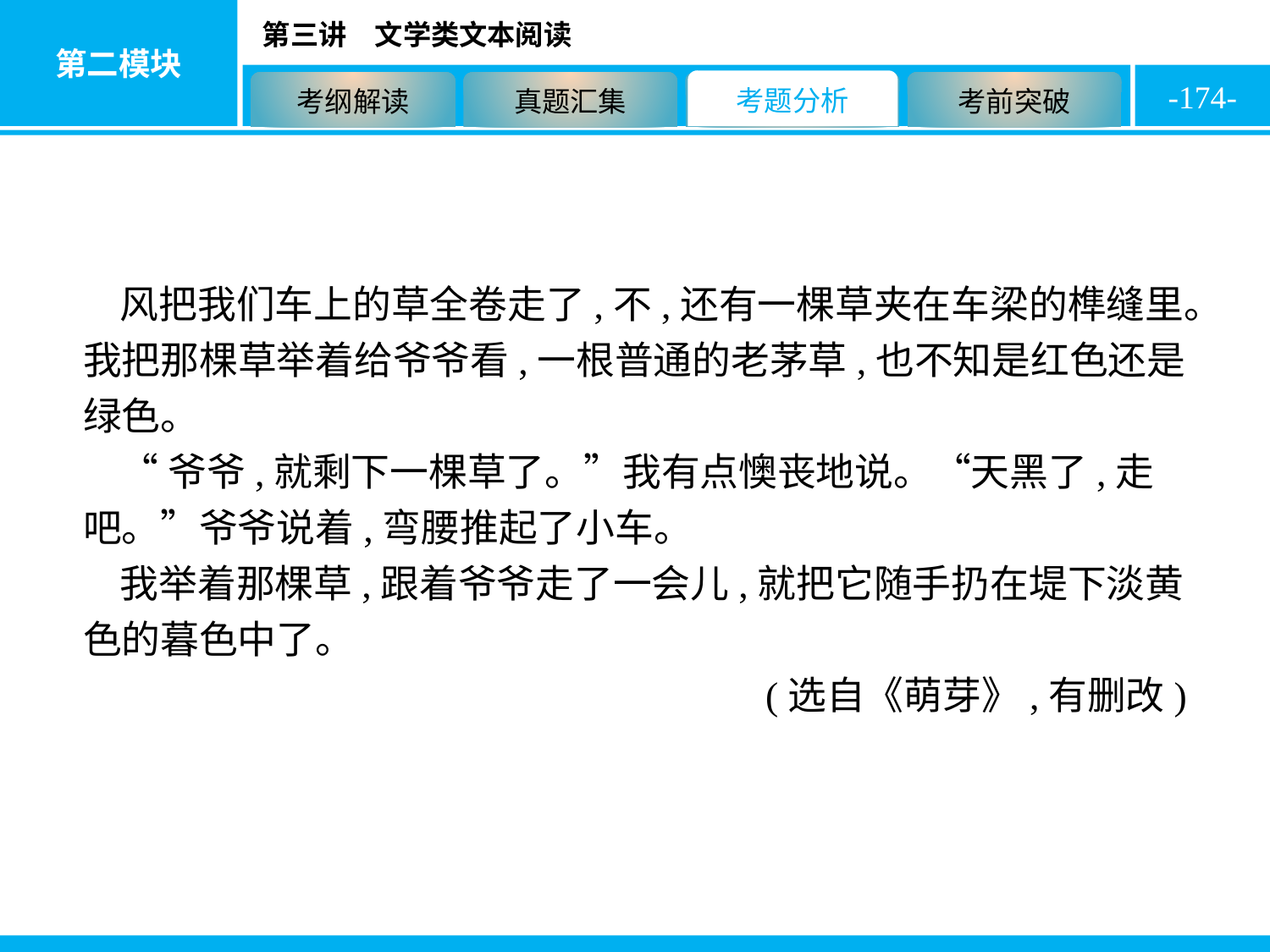

-174-
风把我们车上的草全卷走了,不,还有一棵草夹在车梁的榫缝里。我把那棵草举着给爷爷看,一根普通的老茅草,也不知是红色还是绿色。
“爷爷,就剩下一棵草了。”我有点懊丧地说。“天黑了,走吧。”爷爷说着,弯腰推起了小车。
我举着那棵草,跟着爷爷走了一会儿,就把它随手扔在堤下淡黄色的暮色中了。
(选自《萌芽》,有删改)